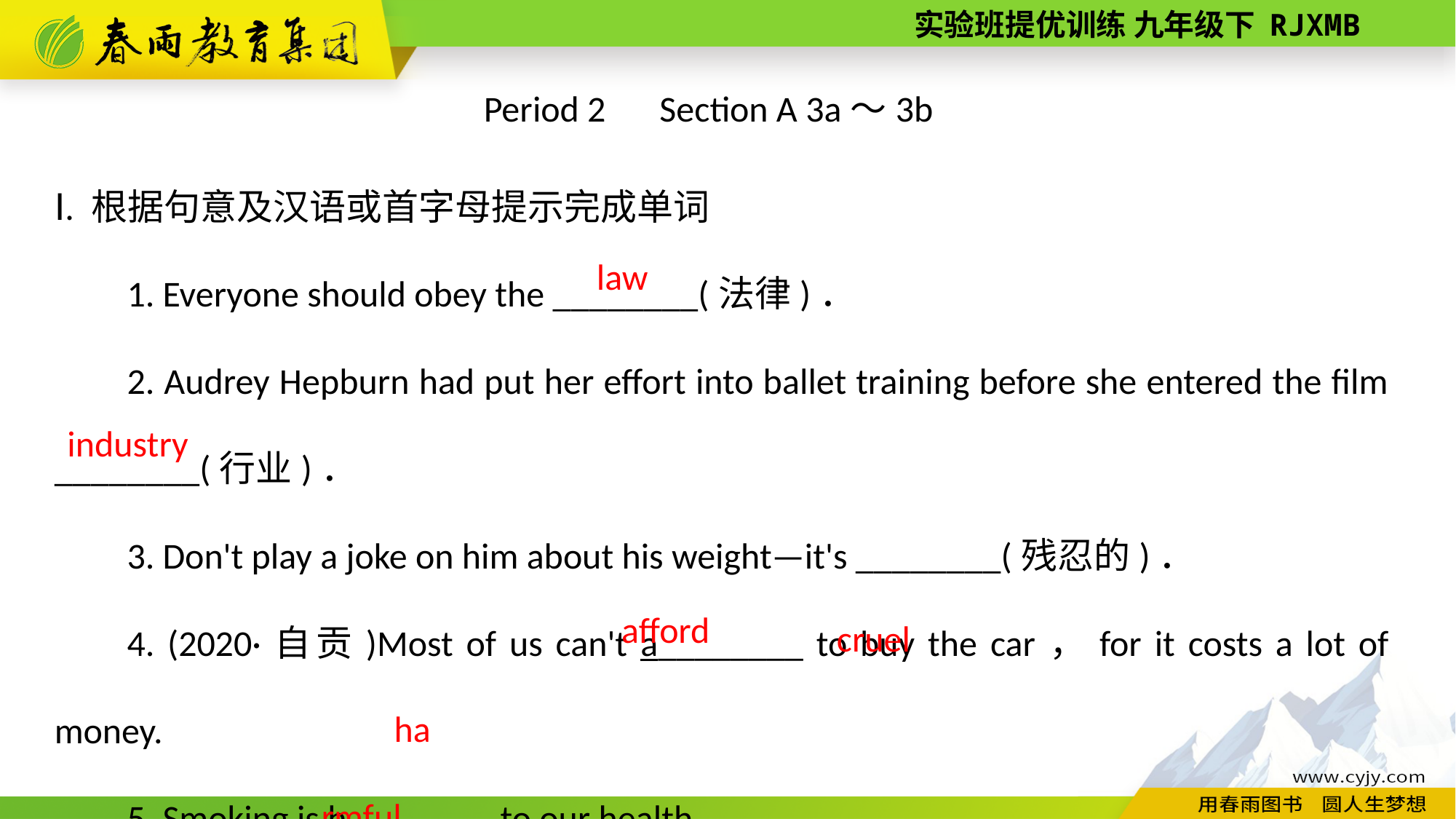

Period 2　Section A 3a～3b
Ⅰ. 根据句意及汉语或首字母提示完成单词
1. Everyone should obey the ________(法律)．
2. Audrey Hepburn had put her effort into ballet training before she entered the film ________(行业)．
3. Don't play a joke on him about his weight—it's ________(残忍的)．
4. (2020·自贡)Most of us can't a________ to buy the car，for it costs a lot of money.
5. Smoking is h________ to our health.
 law
industry
 cruel
afford
harmful